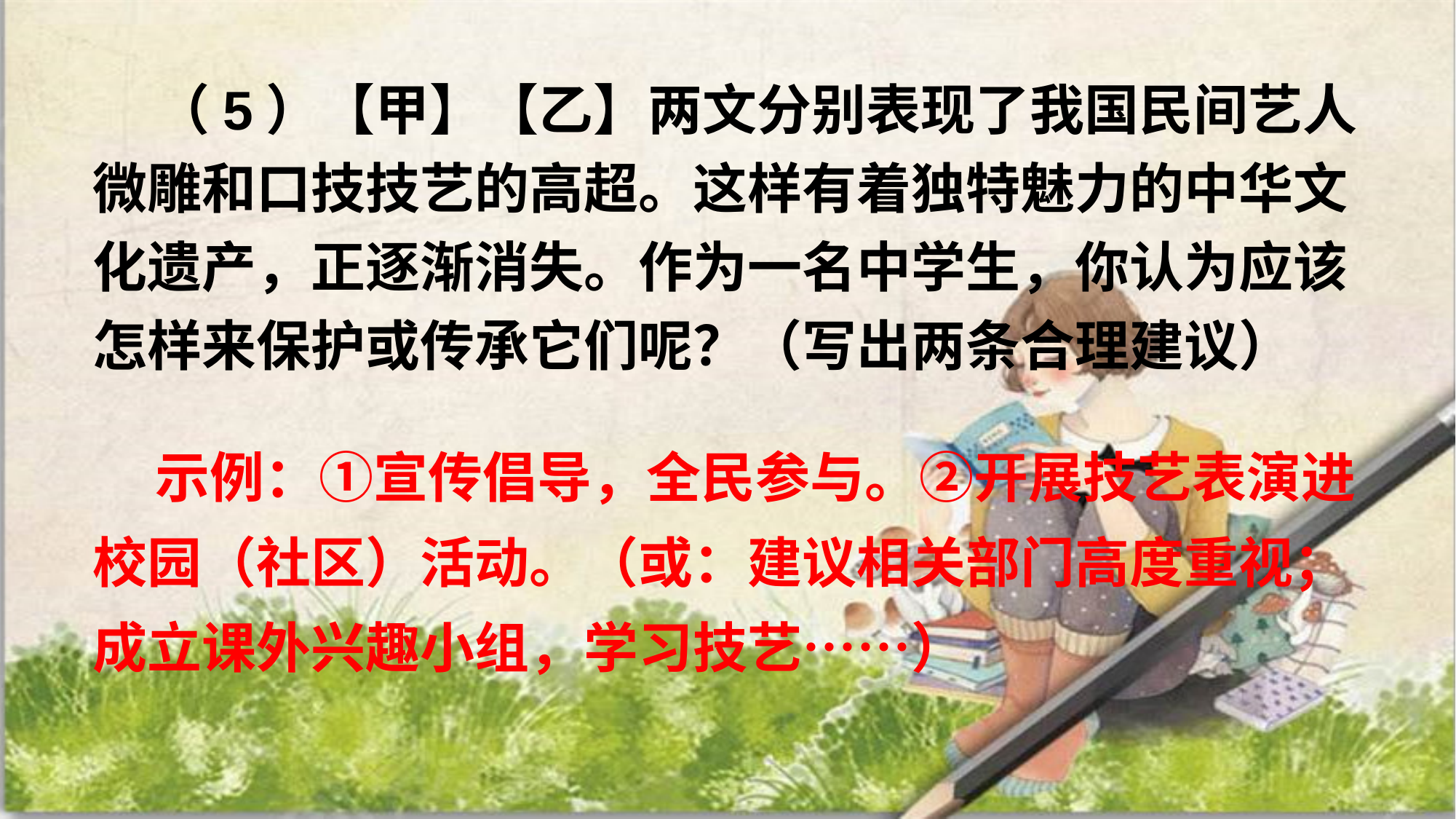

（5）【甲】【乙】两文分别表现了我国民间艺人微雕和口技技艺的高超。这样有着独特魅力的中华文化遗产，正逐渐消失。作为一名中学生，你认为应该怎样来保护或传承它们呢？（写出两条合理建议）
    示例：①宣传倡导，全民参与。②开展技艺表演进校园（社区）活动。（或：建议相关部门高度重视；成立课外兴趣小组，学习技艺……）